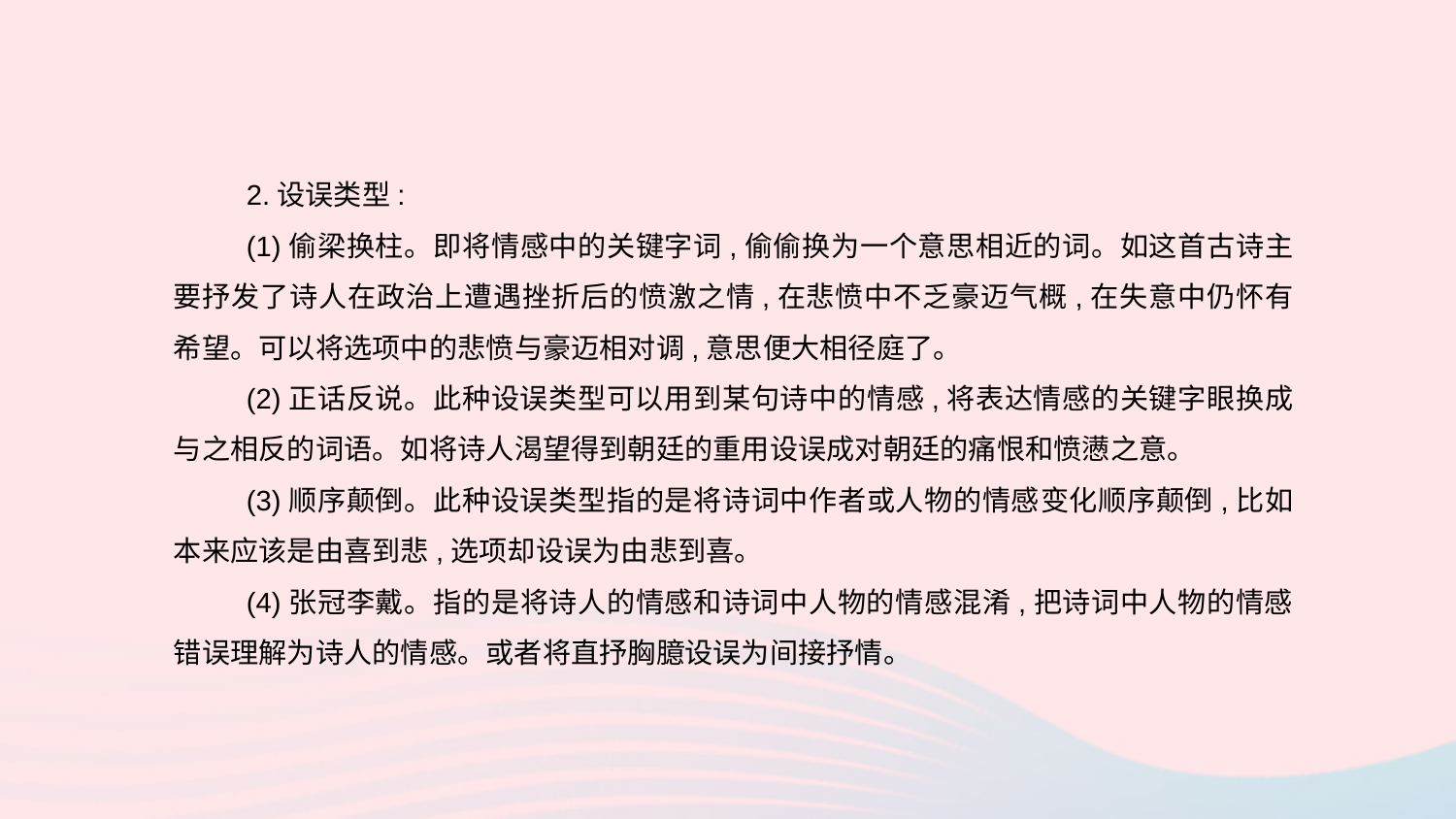

2.设误类型:
(1)偷梁换柱。即将情感中的关键字词,偷偷换为一个意思相近的词。如这首古诗主要抒发了诗人在政治上遭遇挫折后的愤激之情,在悲愤中不乏豪迈气概,在失意中仍怀有希望。可以将选项中的悲愤与豪迈相对调,意思便大相径庭了。
(2)正话反说。此种设误类型可以用到某句诗中的情感,将表达情感的关键字眼换成与之相反的词语。如将诗人渴望得到朝廷的重用设误成对朝廷的痛恨和愤懑之意。
(3)顺序颠倒。此种设误类型指的是将诗词中作者或人物的情感变化顺序颠倒,比如本来应该是由喜到悲,选项却设误为由悲到喜。
(4)张冠李戴。指的是将诗人的情感和诗词中人物的情感混淆,把诗词中人物的情感错误理解为诗人的情感。或者将直抒胸臆设误为间接抒情。